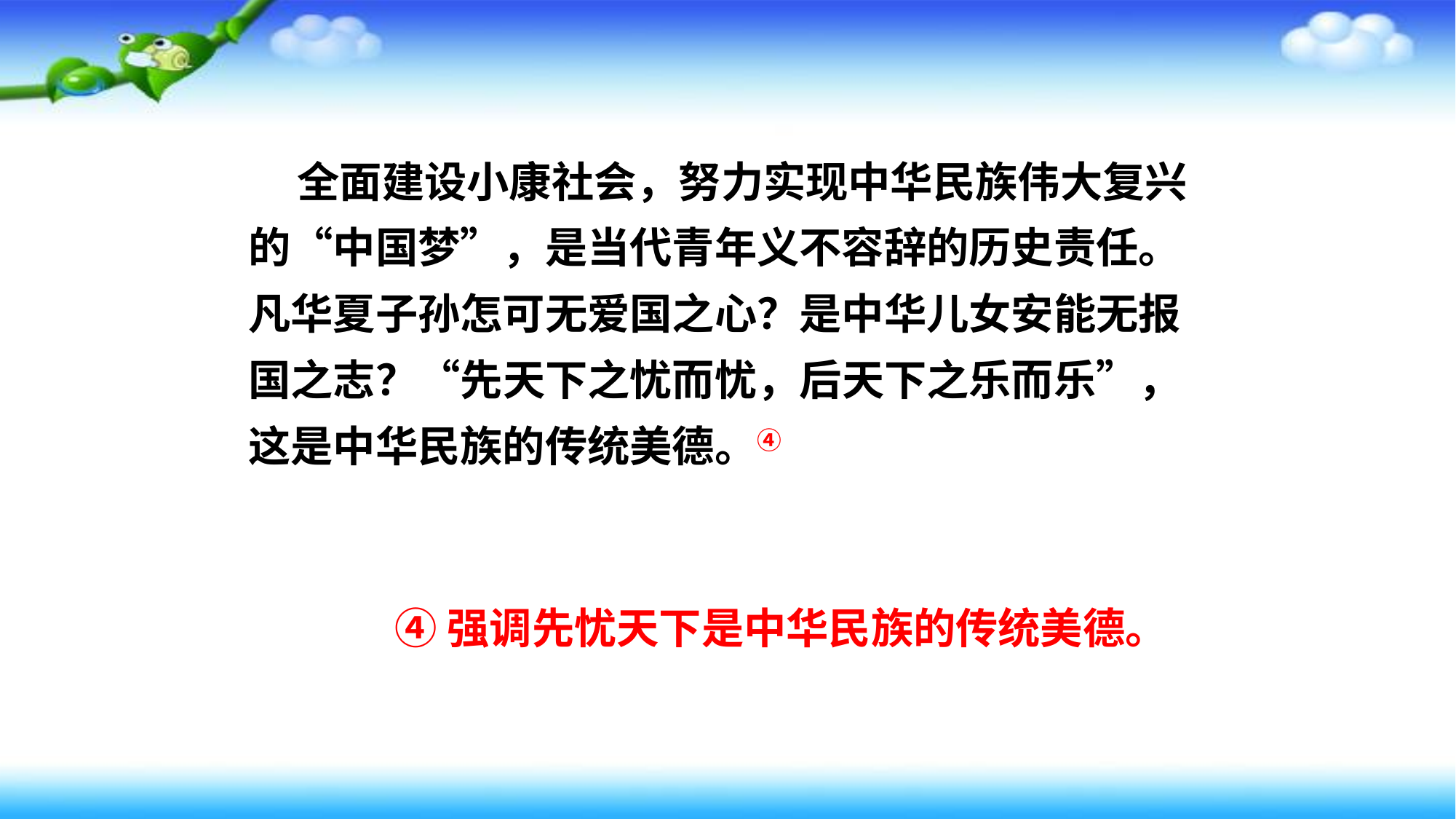

全面建设小康社会，努力实现中华民族伟大复兴的“中国梦”，是当代青年义不容辞的历史责任。凡华夏子孙怎可无爱国之心？是中华儿女安能无报国之志？“先天下之忧而忧，后天下之乐而乐”，这是中华民族的传统美德。④
④强调先忧天下是中华民族的传统美德。